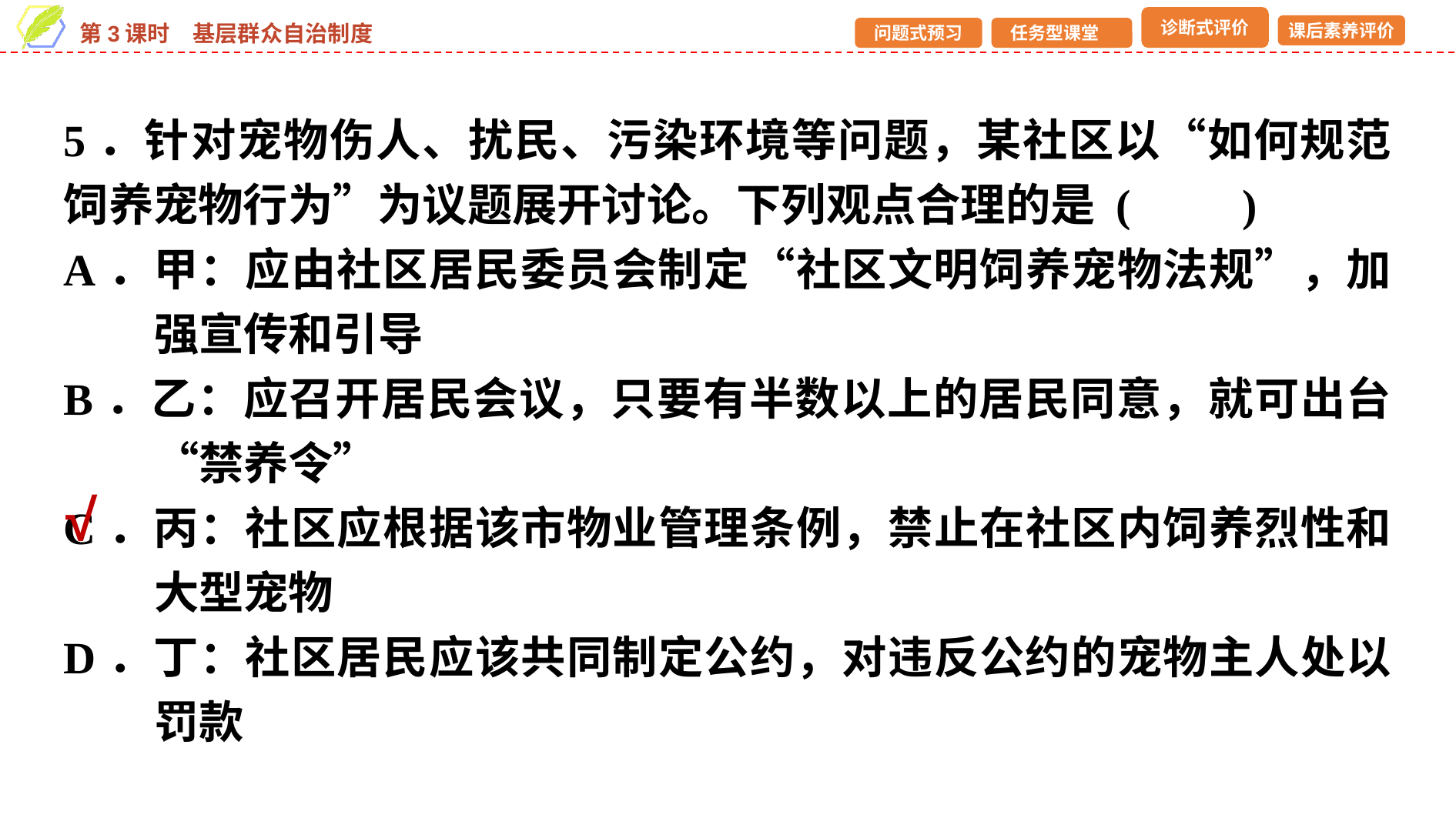

5．针对宠物伤人、扰民、污染环境等问题，某社区以“如何规范饲养宠物行为”为议题展开讨论。下列观点合理的是 (　　)
A．甲：应由社区居民委员会制定“社区文明饲养宠物法规”，加强宣传和引导
B．乙：应召开居民会议，只要有半数以上的居民同意，就可出台“禁养令”
C．丙：社区应根据该市物业管理条例，禁止在社区内饲养烈性和大型宠物
D．丁：社区居民应该共同制定公约，对违反公约的宠物主人处以罚款
√